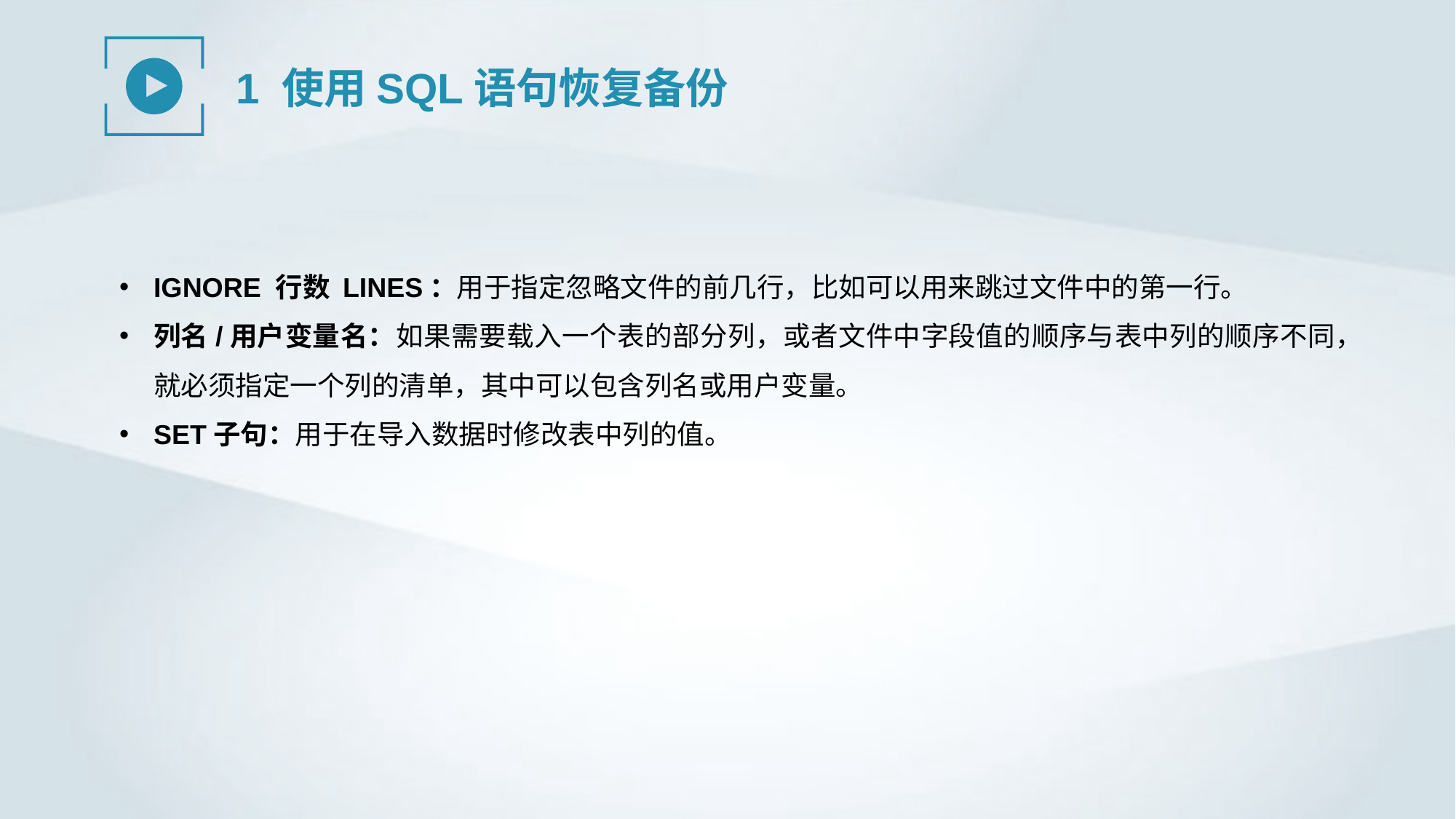

1 使用SQL语句恢复备份
IGNORE 行数 LINES：用于指定忽略文件的前几行，比如可以用来跳过文件中的第一行。
列名/用户变量名：如果需要载入一个表的部分列，或者文件中字段值的顺序与表中列的顺序不同，就必须指定一个列的清单，其中可以包含列名或用户变量。
SET子句：用于在导入数据时修改表中列的值。